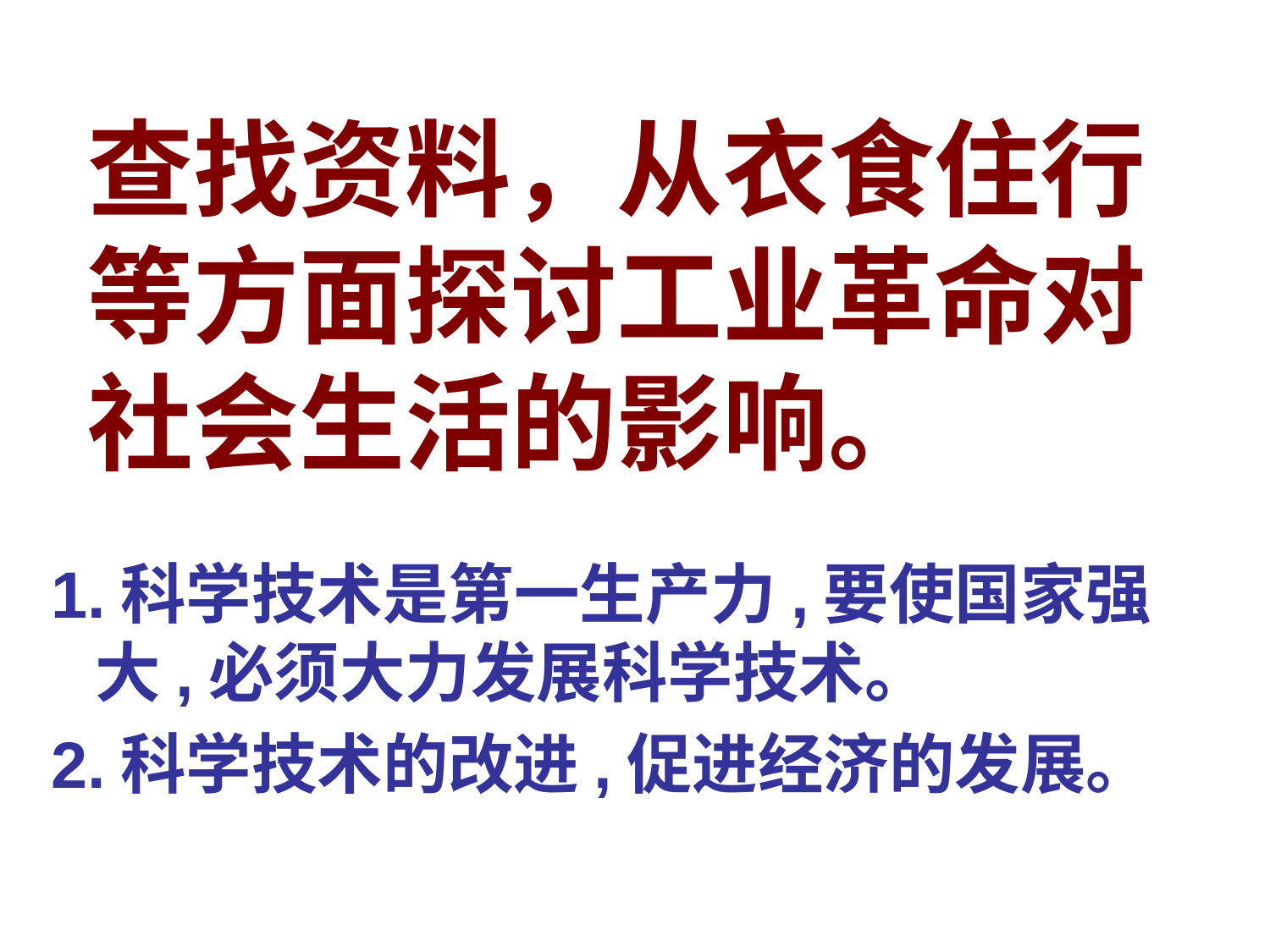

查找资料，从衣食住行等方面探讨工业革命对社会生活的影响。
1.科学技术是第一生产力,要使国家强大,必须大力发展科学技术。
2.科学技术的改进,促进经济的发展。